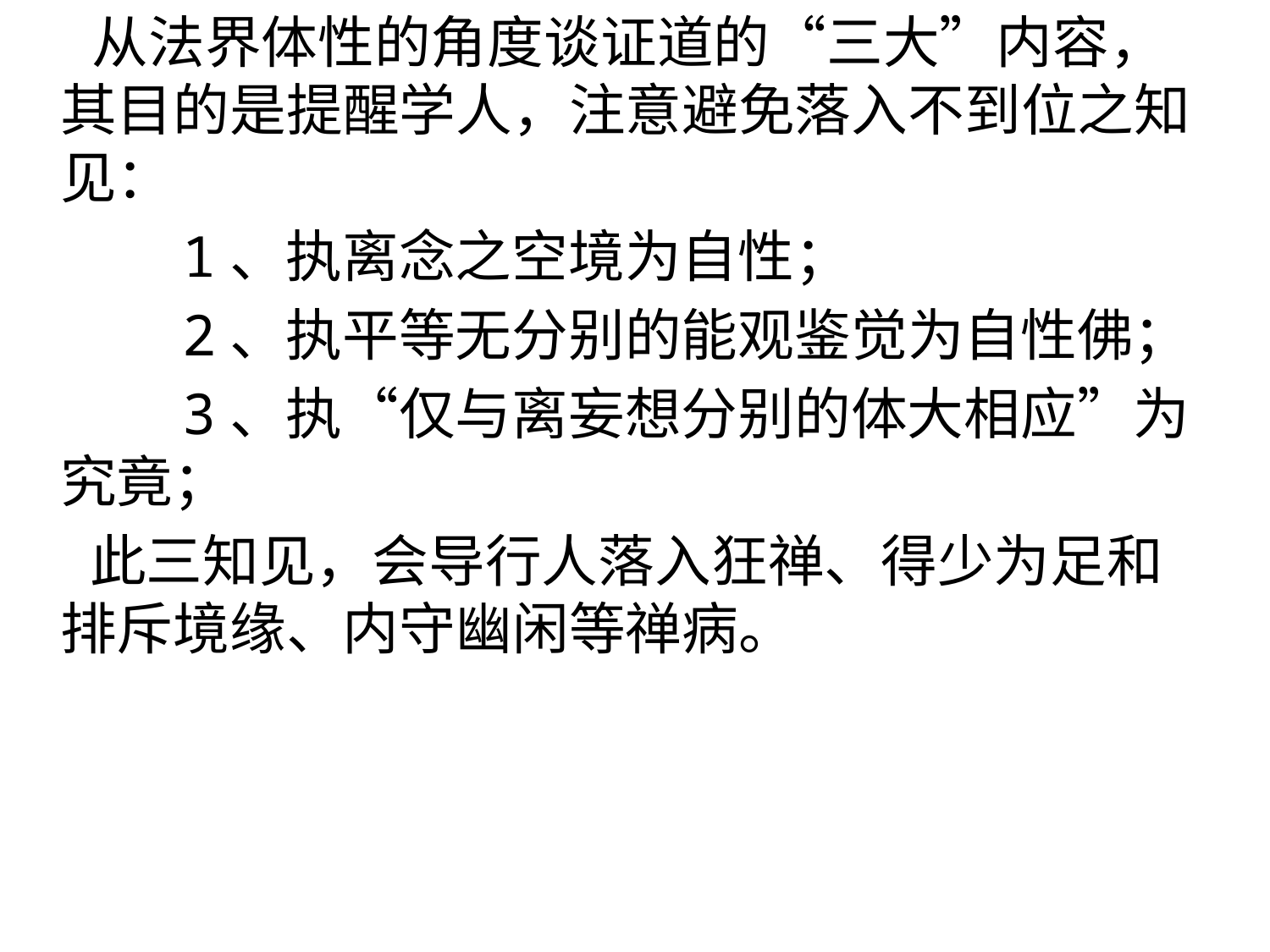

从法界体性的角度谈证道的“三大”内容，其目的是提醒学人，注意避免落入不到位之知见：
     1、执离念之空境为自性；
     2、执平等无分别的能观鉴觉为自性佛；
     3、执“仅与离妄想分别的体大相应”为究竟；
     此三知见，会导行人落入狂禅、得少为足和排斥境缘、内守幽闲等禅病。